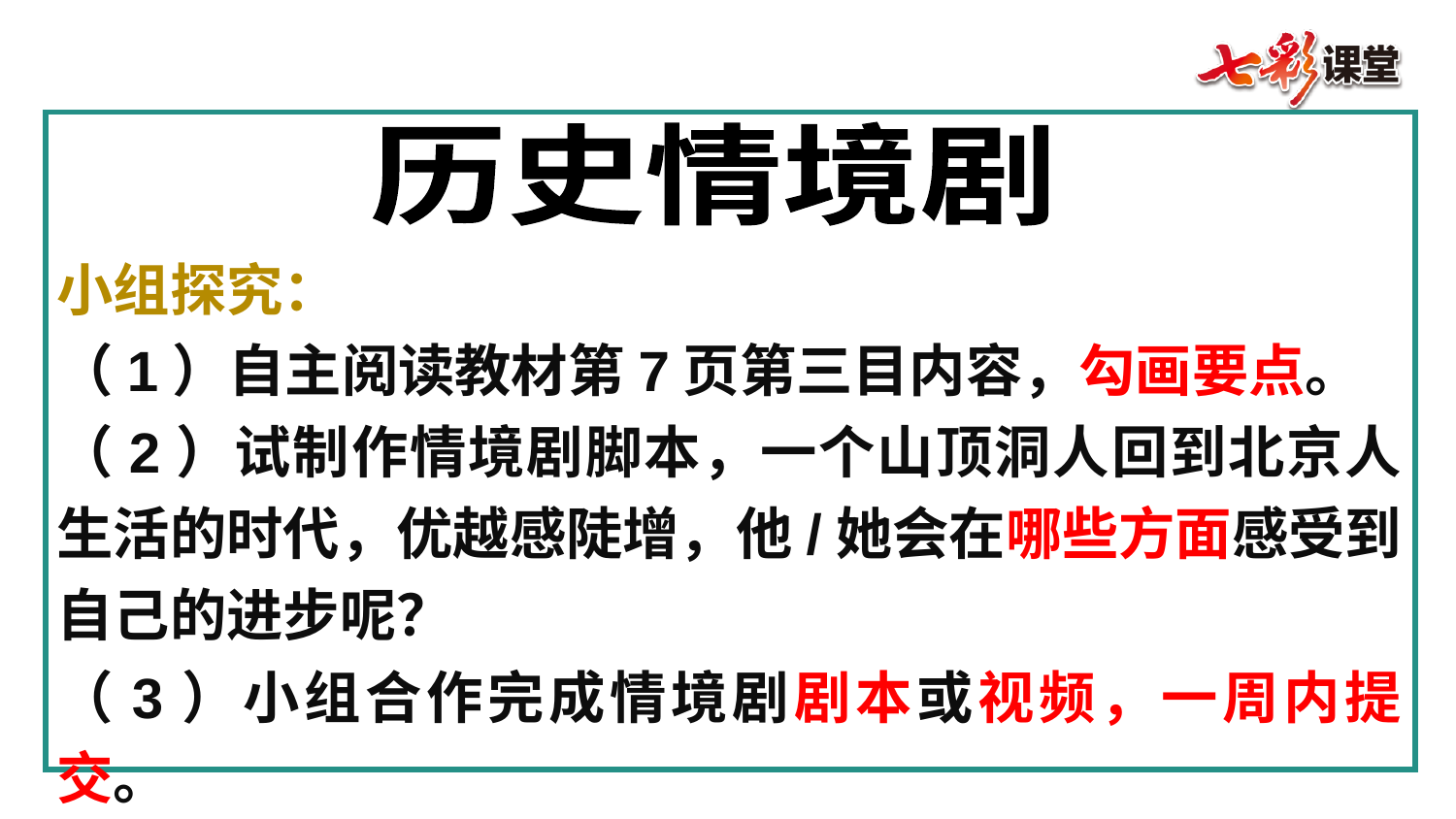

历史情境剧
小组探究：
（1）自主阅读教材第7页第三目内容，勾画要点。
（2）试制作情境剧脚本，一个山顶洞人回到北京人生活的时代，优越感陡增，他/她会在哪些方面感受到自己的进步呢？
（3）小组合作完成情境剧剧本或视频，一周内提交。